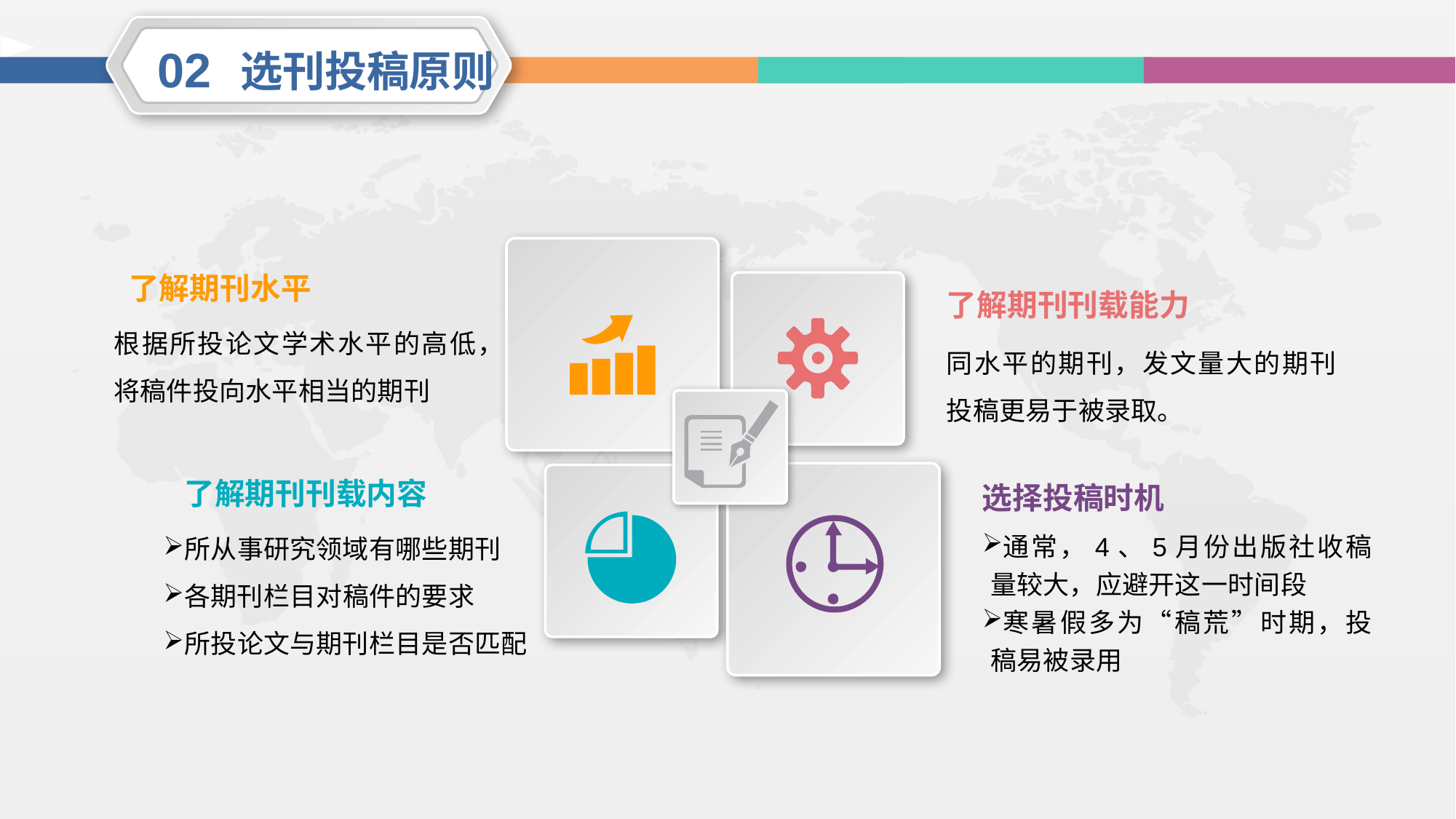

02
 选刊投稿原则

了解期刊水平
根据所投论文学术水平的高低，将稿件投向水平相当的期刊

了解期刊刊载能力
同水平的期刊，发文量大的期刊投稿更易于被录取。

了解期刊刊载内容
所从事研究领域有哪些期刊
各期刊栏目对稿件的要求
所投论文与期刊栏目是否匹配
选择投稿时机
通常，4、5月份出版社收稿量较大，应避开这一时间段
寒暑假多为“稿荒”时期，投稿易被录用